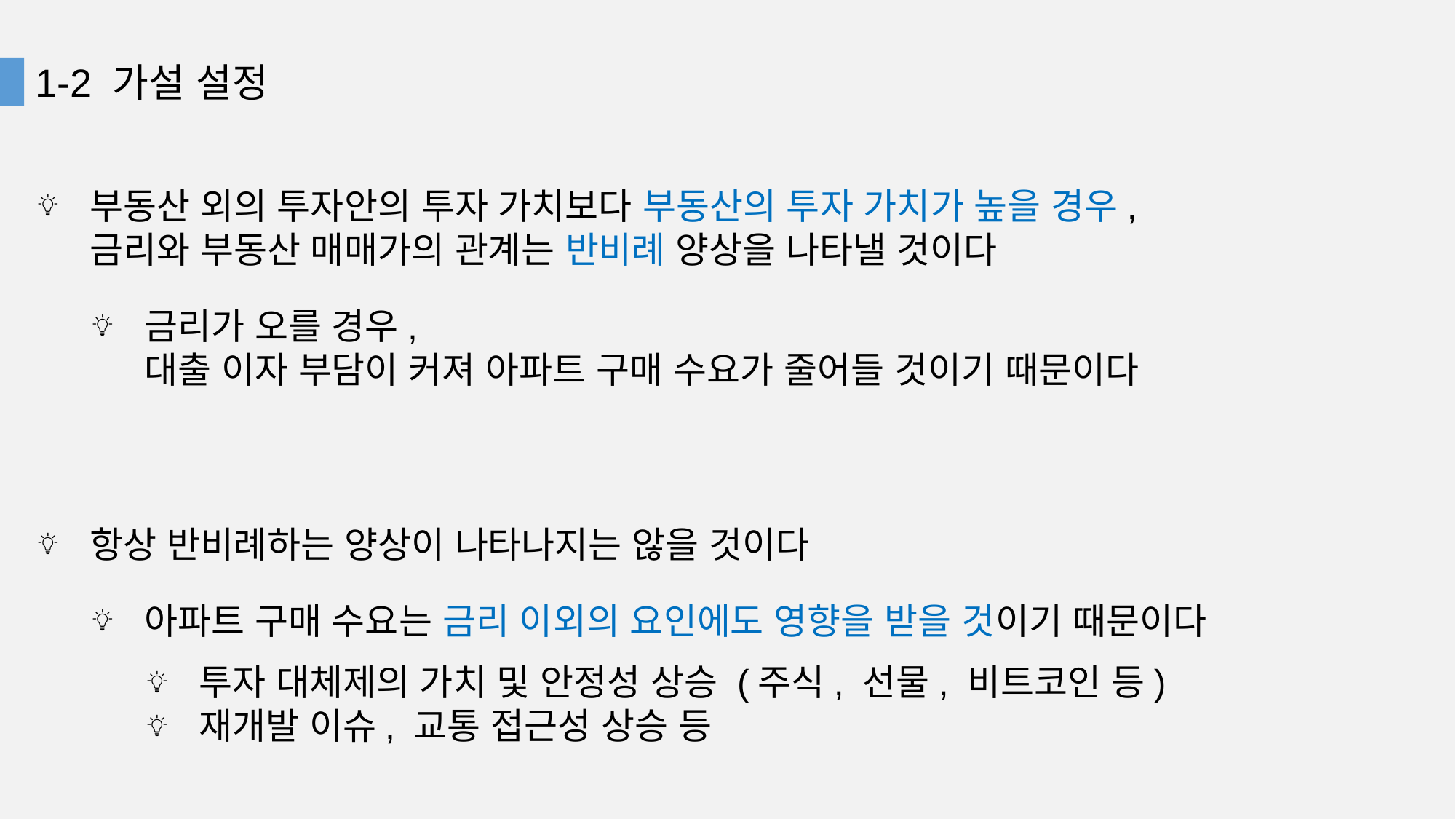

1-2 가설 설정

부동산 외의 투자안의 투자 가치보다 부동산의 투자 가치가 높을 경우,
금리와 부동산 매매가의 관계는 반비례 양상을 나타낼 것이다

금리가 오를 경우,
대출 이자 부담이 커져 아파트 구매 수요가 줄어들 것이기 때문이다

항상 반비례하는 양상이 나타나지는 않을 것이다

아파트 구매 수요는 금리 이외의 요인에도 영향을 받을 것이기 때문이다

투자 대체제의 가치 및 안정성 상승 (주식, 선물, 비트코인 등)
재개발 이슈, 교통 접근성 상승 등